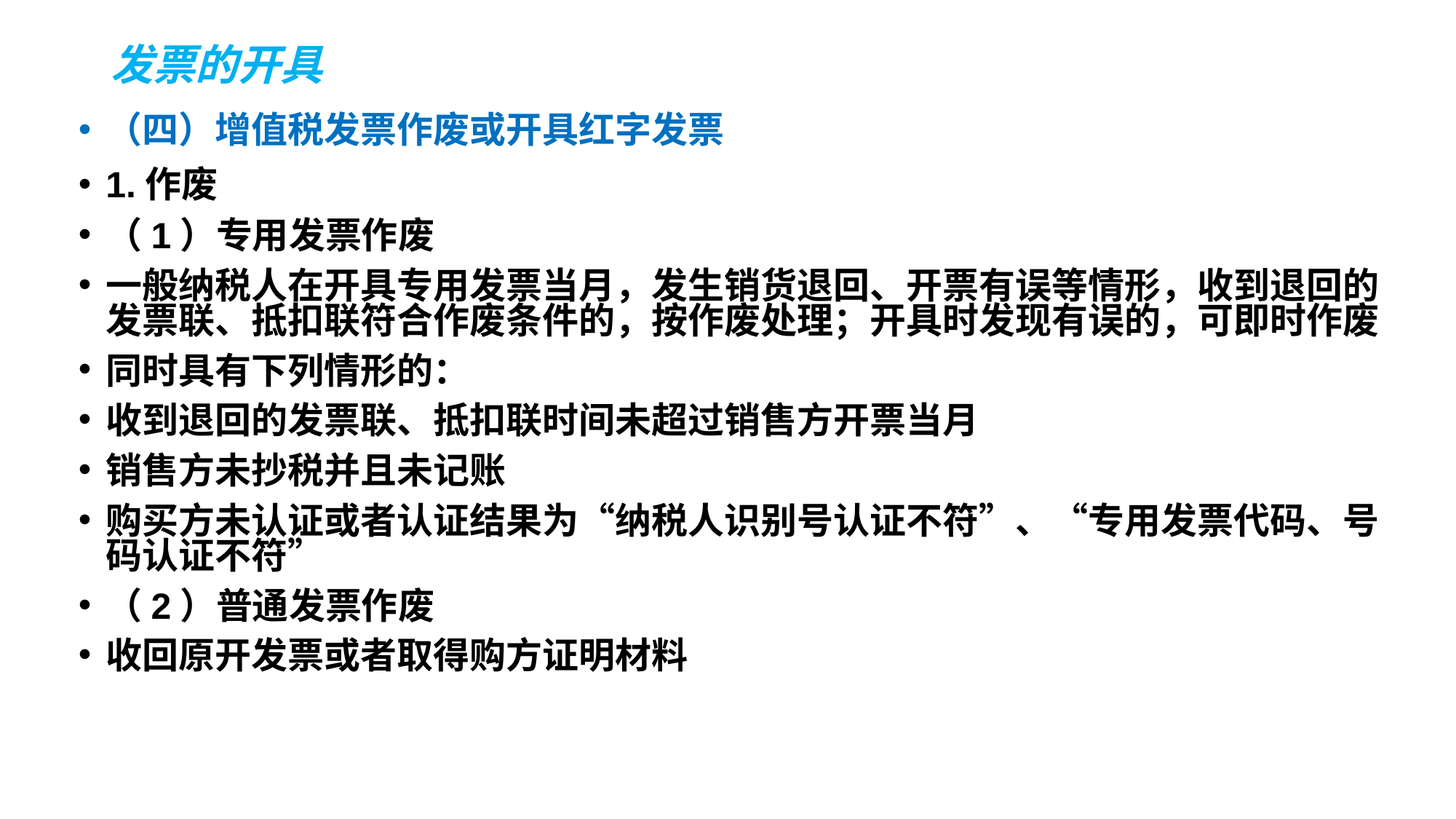

# 发票的开具
（四）增值税发票作废或开具红字发票
1.作废
（1）专用发票作废
一般纳税人在开具专用发票当月，发生销货退回、开票有误等情形，收到退回的发票联、抵扣联符合作废条件的，按作废处理；开具时发现有误的，可即时作废
同时具有下列情形的：
收到退回的发票联、抵扣联时间未超过销售方开票当月
销售方未抄税并且未记账
购买方未认证或者认证结果为“纳税人识别号认证不符”、“专用发票代码、号码认证不符”
（2）普通发票作废
收回原开发票或者取得购方证明材料